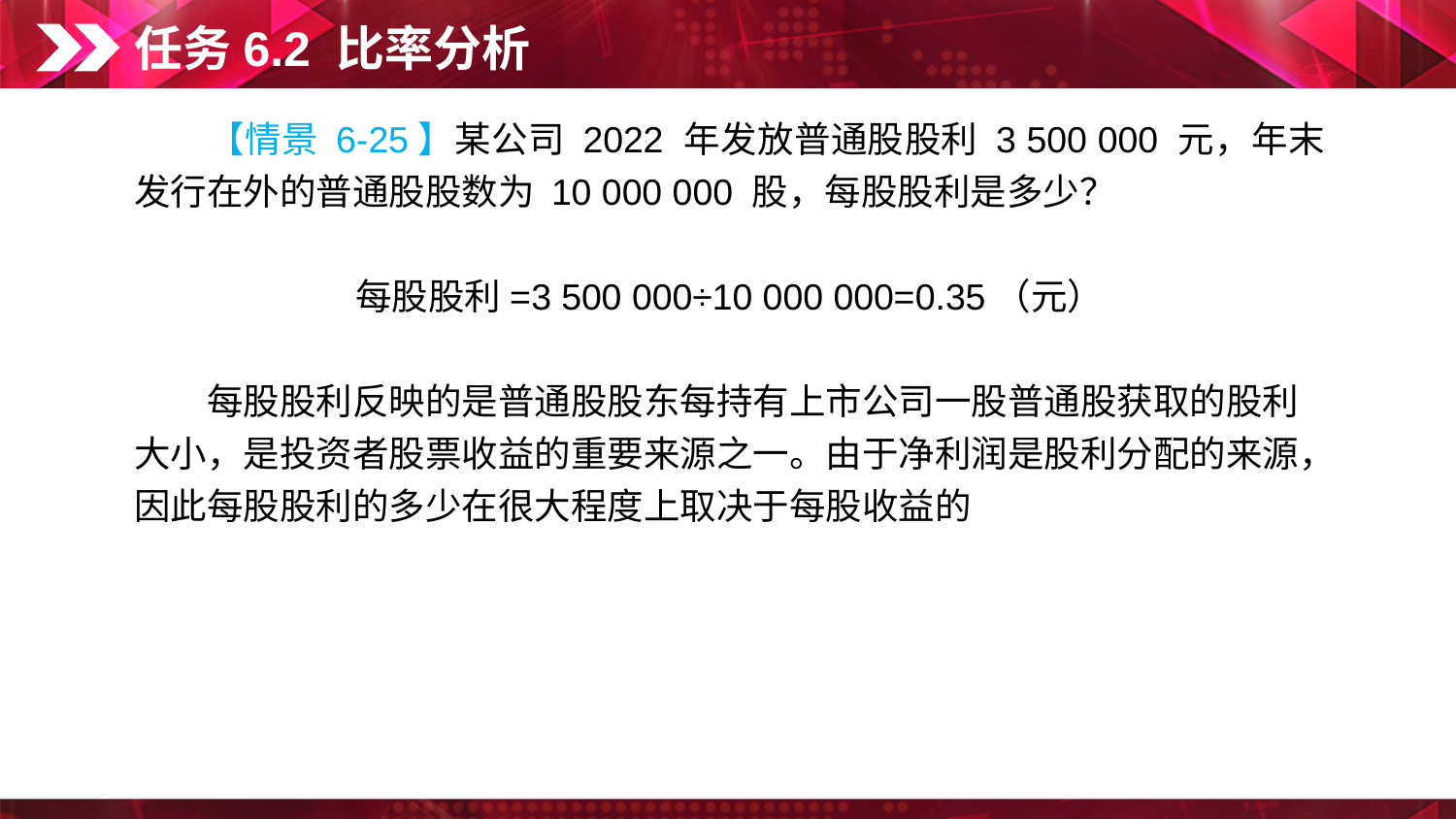

任务6.2 比率分析

　　【情景 6-25】某公司 2022 年发放普通股股利 3 500 000 元，年末发行在外的普通股股数为 10 000 000 股，每股股利是多少？

每股股利=3 500 000÷10 000 000=0.35（元）

　　每股股利反映的是普通股股东每持有上市公司一股普通股获取的股利大小，是投资者股票收益的重要来源之一。由于净利润是股利分配的来源，因此每股股利的多少在很大程度上取决于每股收益的